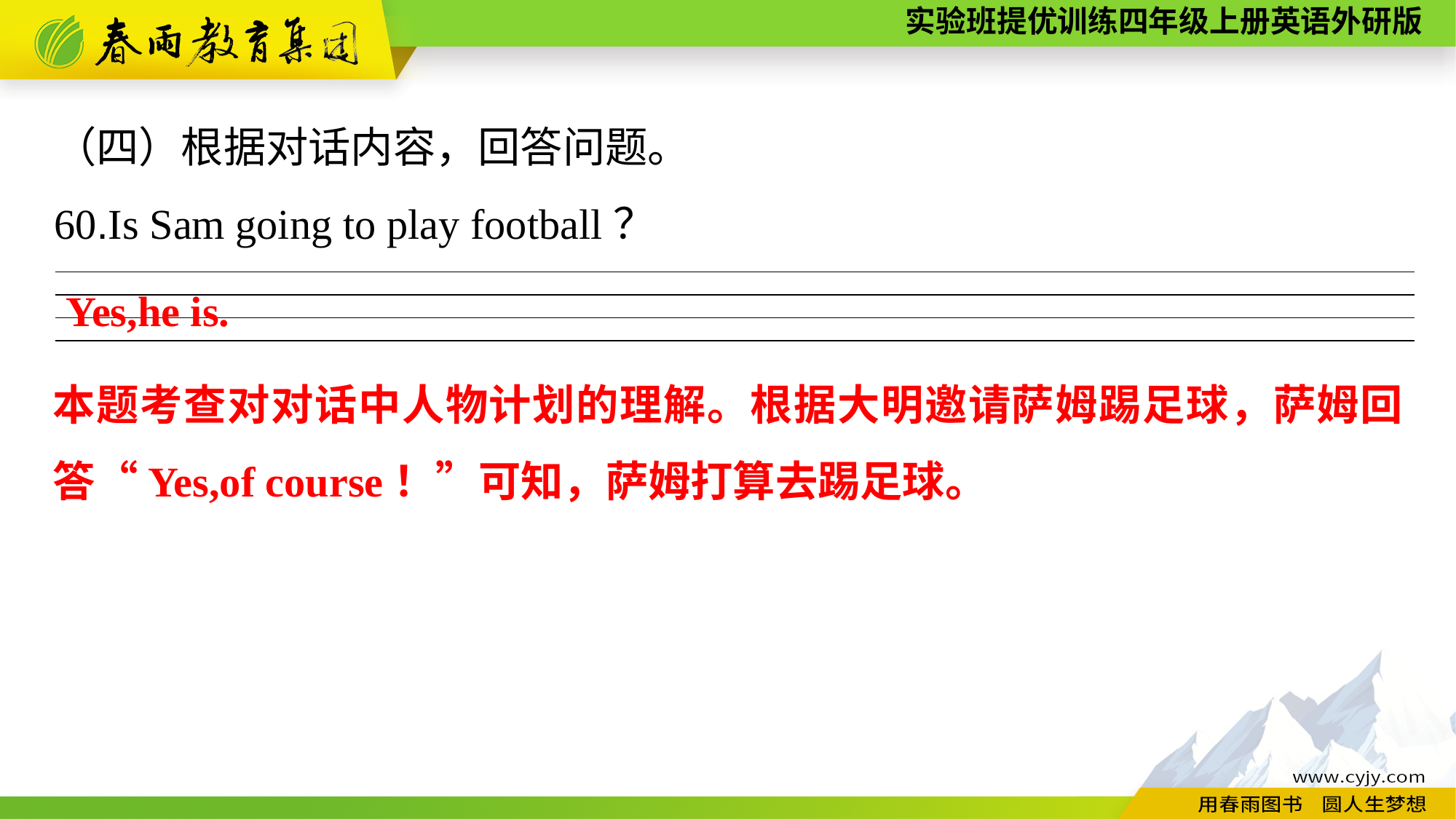

（四）根据对话内容，回答问题。
60.Is Sam going to play football？
Yes,he is.
|  |
| --- |
|  |
|  |
本题考查对对话中人物计划的理解。根据大明邀请萨姆踢足球，萨姆回答“Yes,of course！”可知，萨姆打算去踢足球。